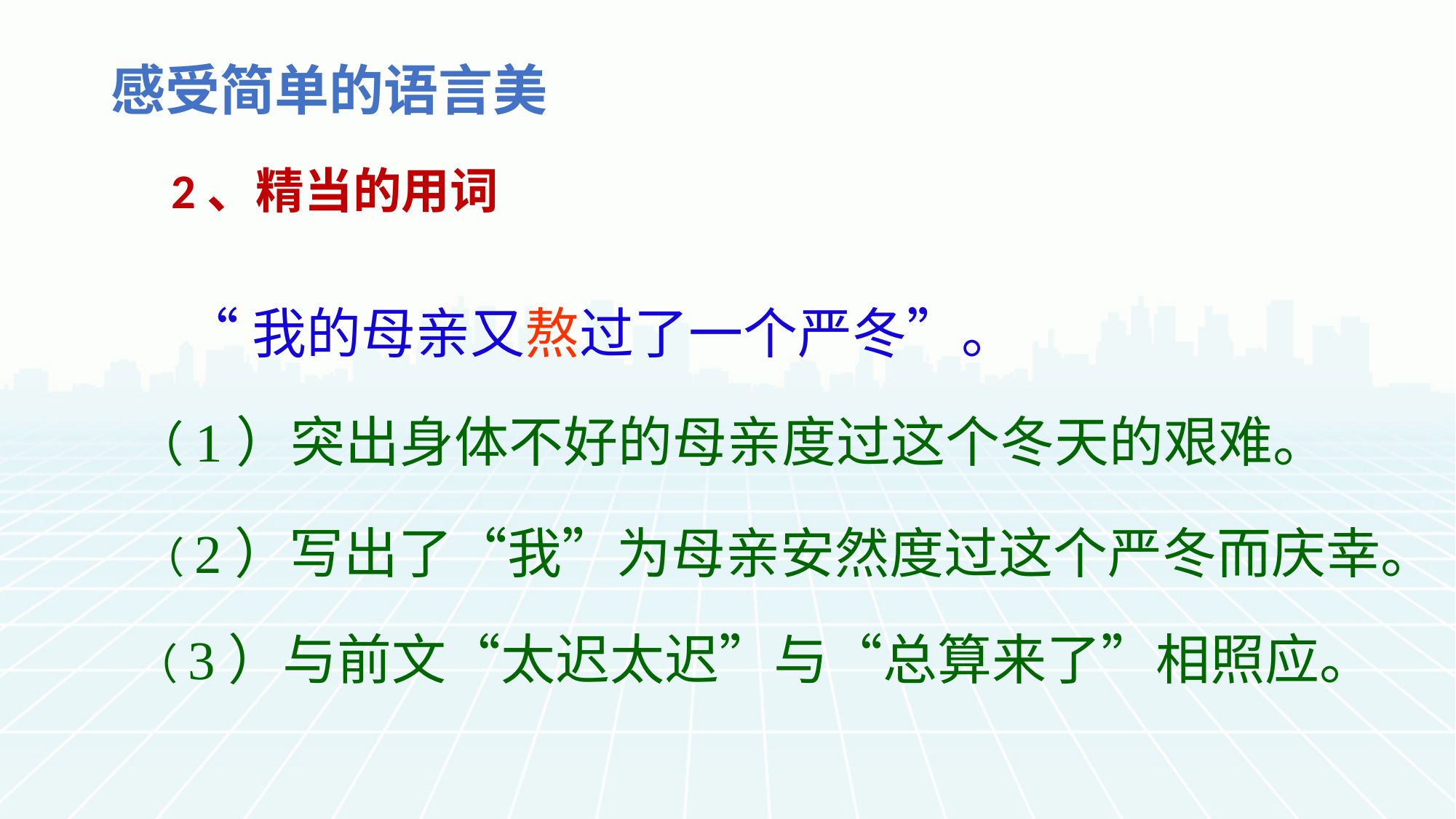

感受简单的语言美
2、精当的用词
“我的母亲又熬过了一个严冬”。
（1）突出身体不好的母亲度过这个冬天的艰难。
（2）写出了“我”为母亲安然度过这个严冬而庆幸。
（3）与前文“太迟太迟”与“总算来了”相照应。